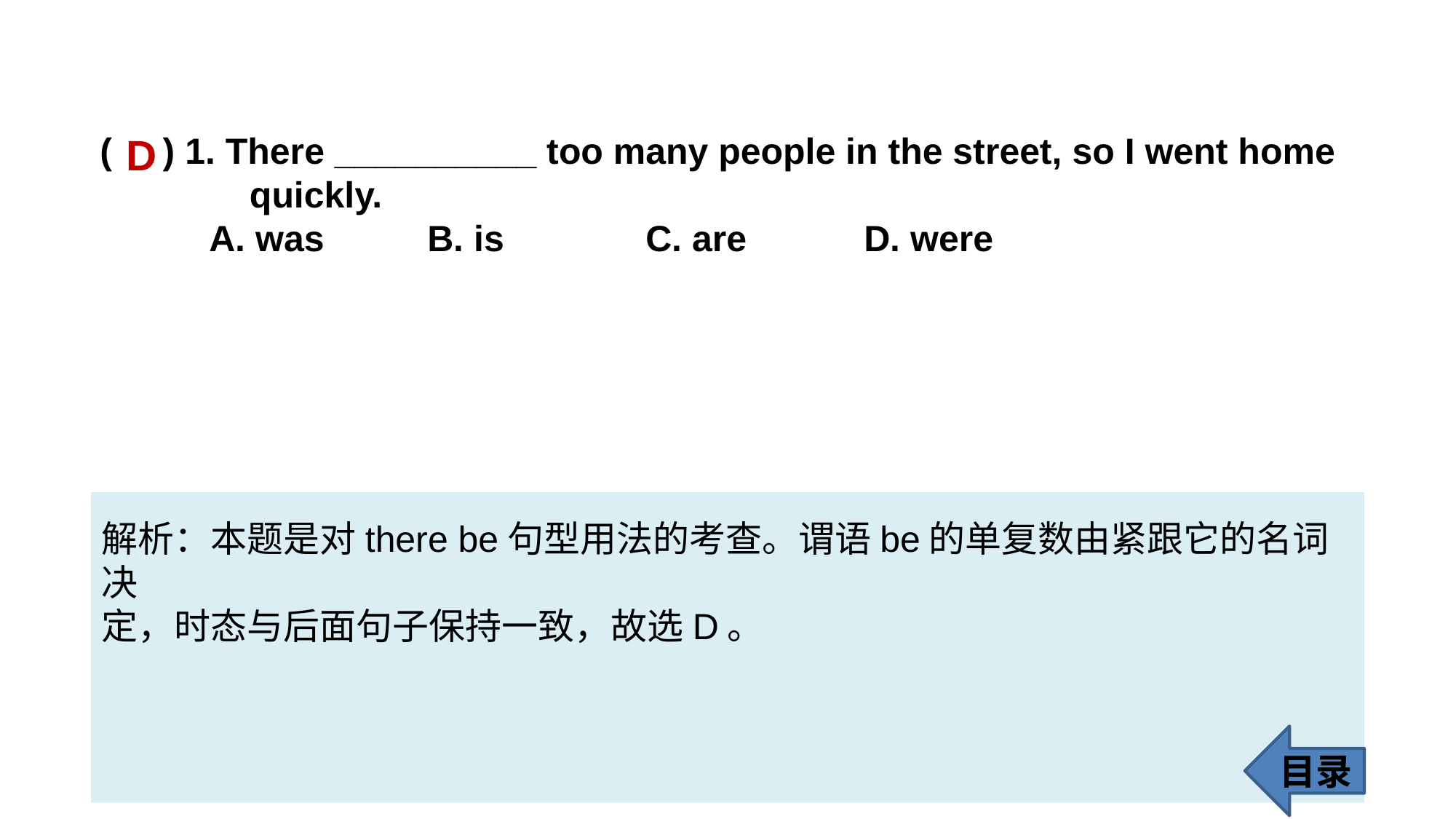

(     ) 1. There __________ too many people in the street, so I went home 	 	    quickly.
	A. was 	B. is	 	C. are 	D. were
D

解析：本题是对there be句型用法的考查。谓语be的单复数由紧跟它的名词决
定，时态与后面句子保持一致，故选D。
目录
60